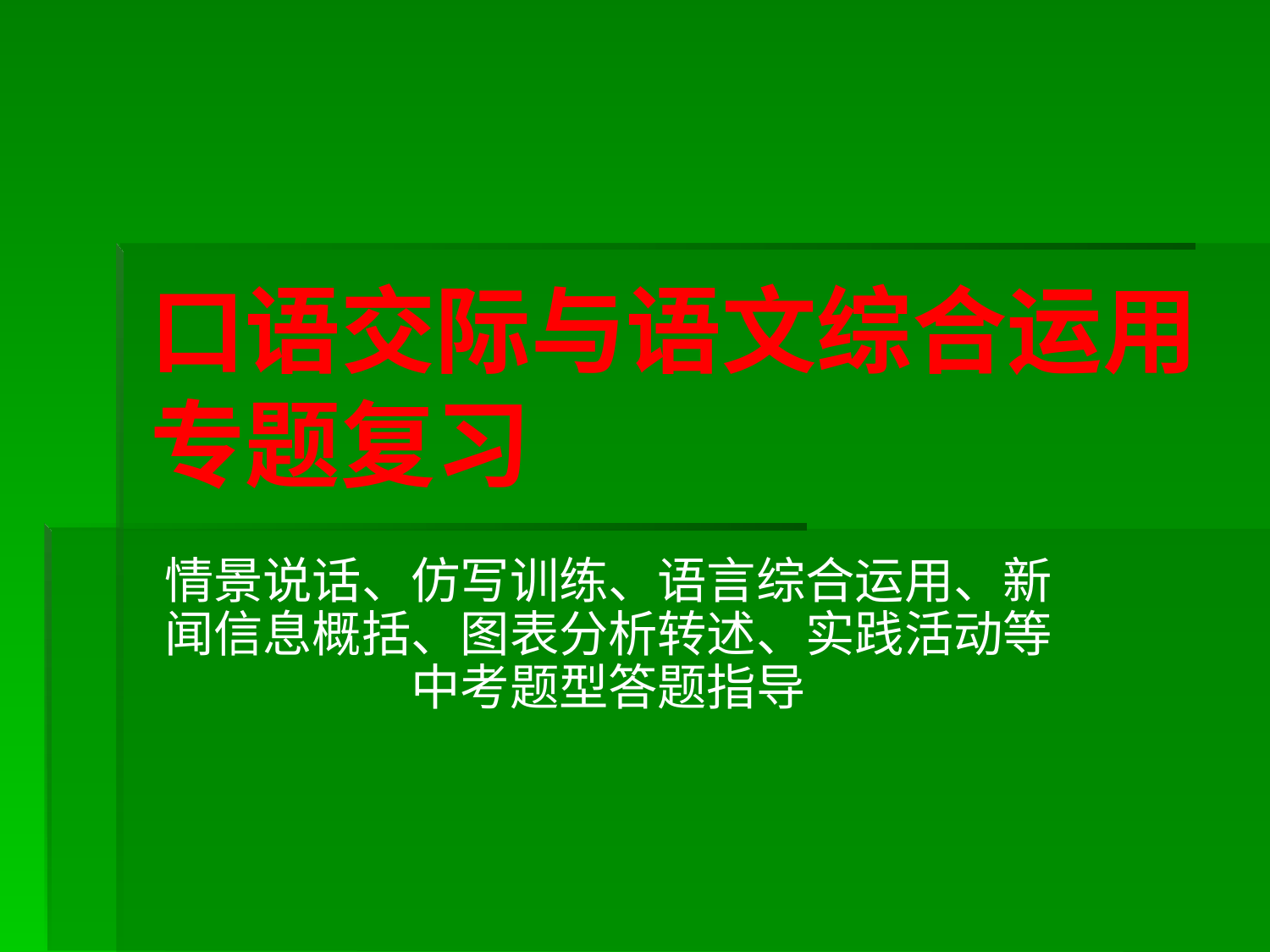

# 口语交际与语文综合运用专题复习
情景说话、仿写训练、语言综合运用、新闻信息概括、图表分析转述、实践活动等中考题型答题指导